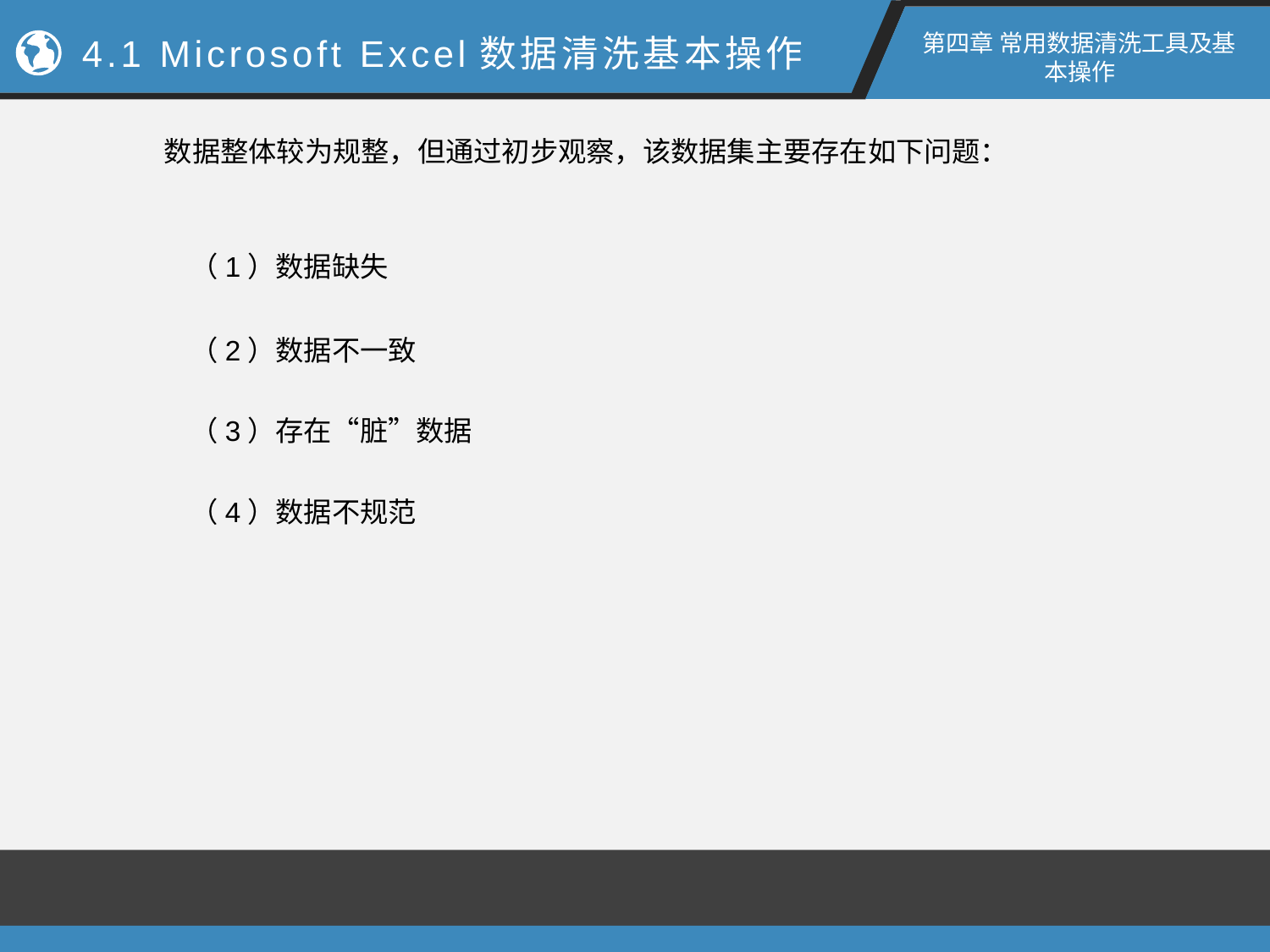

第四章 常用数据清洗工具及基本操作
4.1 Microsoft Excel数据清洗基本操作

数据整体较为规整，但通过初步观察，该数据集主要存在如下问题：
（1）数据缺失
（2）数据不一致
（3）存在“脏”数据
（4）数据不规范

26
26
26